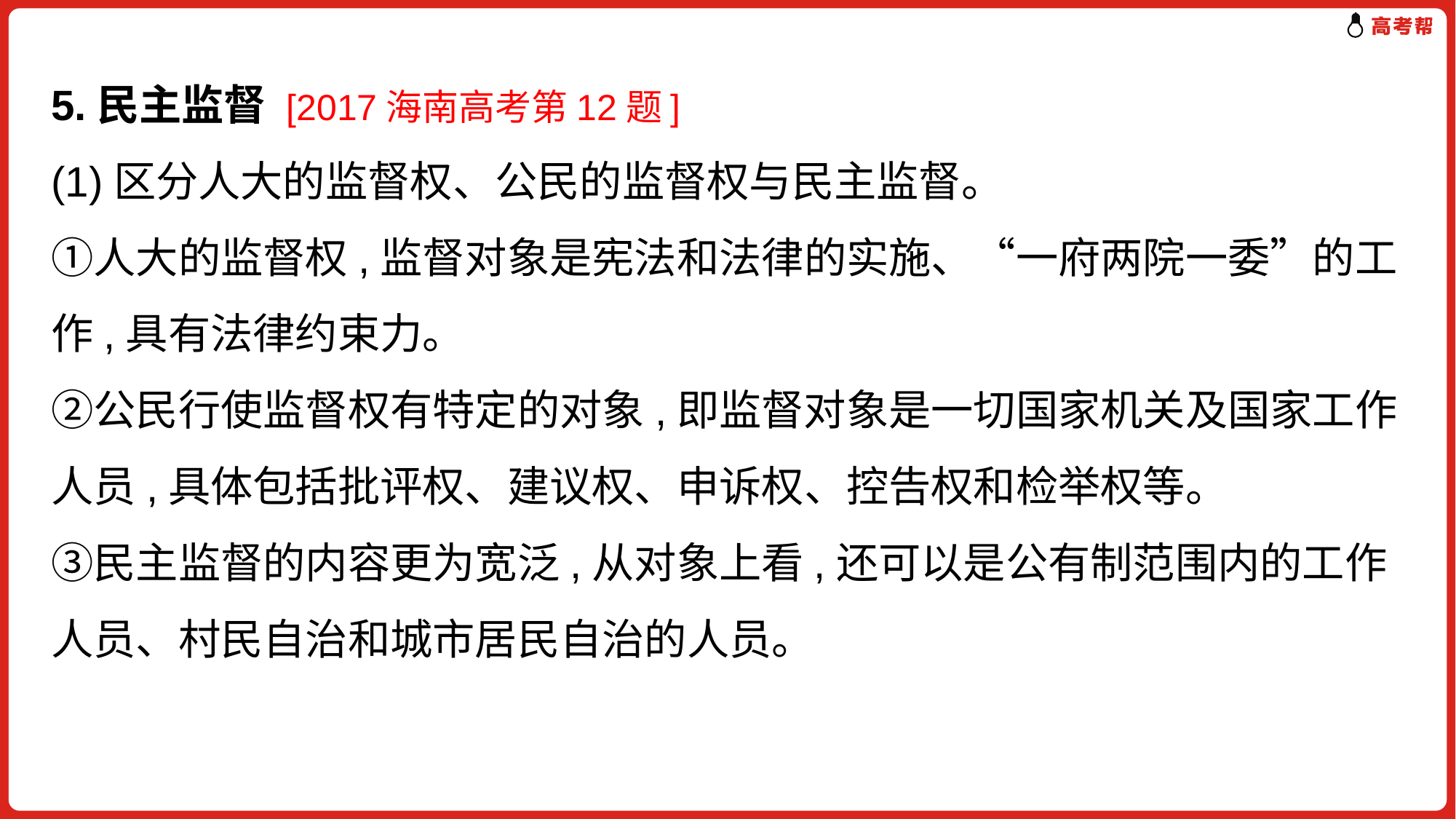

# 5.民主监督 [2017海南高考第12题] (1)区分人大的监督权、公民的监督权与民主监督。 ①人大的监督权,监督对象是宪法和法律的实施、“一府两院一委”的工作,具有法律约束力。 ②公民行使监督权有特定的对象,即监督对象是一切国家机关及国家工作人员,具体包括批评权、建议权、申诉权、控告权和检举权等。 ③民主监督的内容更为宽泛,从对象上看,还可以是公有制范围内的工作人员、村民自治和城市居民自治的人员。